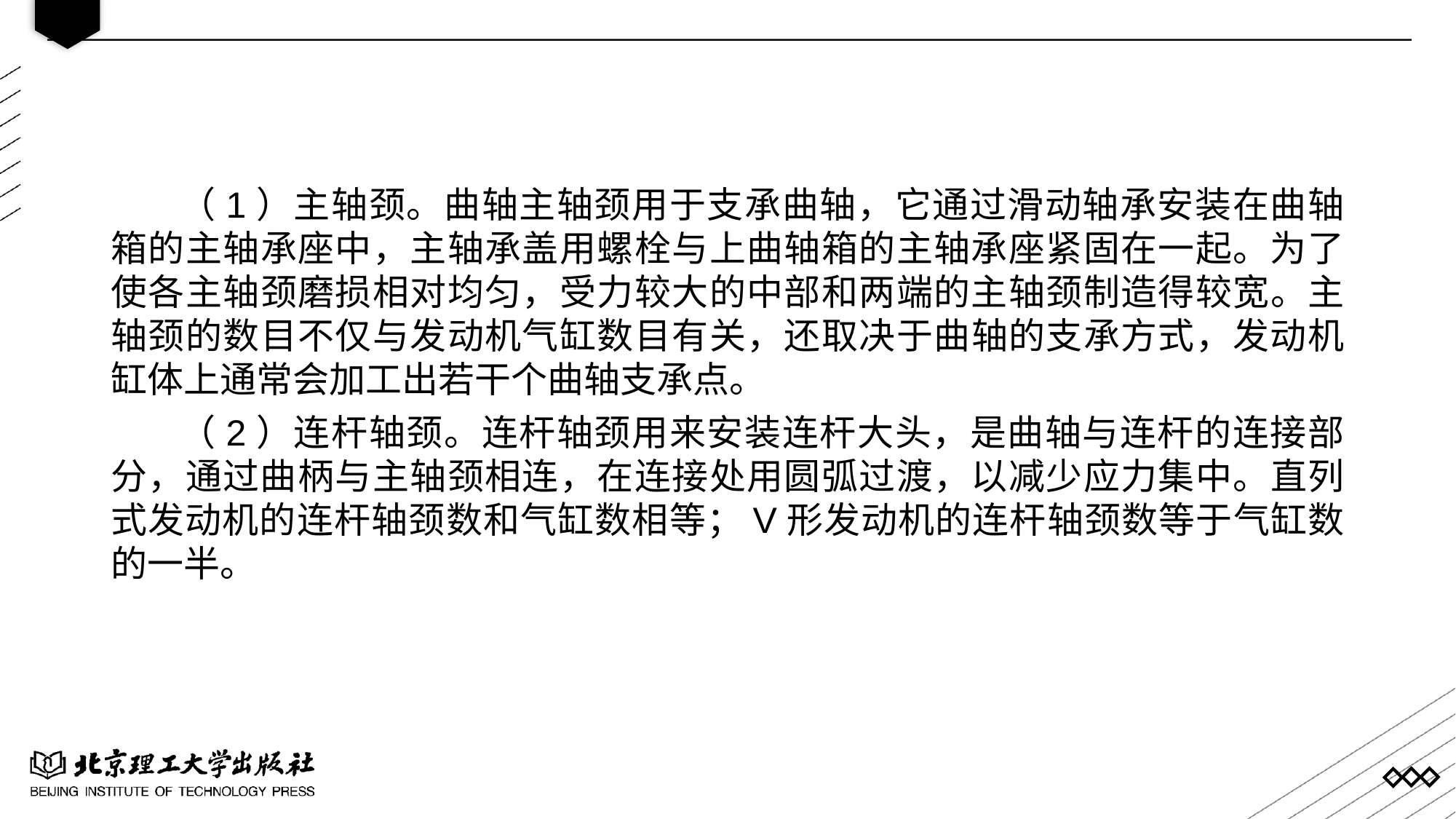

（1）主轴颈。曲轴主轴颈用于支承曲轴，它通过滑动轴承安装在曲轴箱的主轴承座中，主轴承盖用螺栓与上曲轴箱的主轴承座紧固在一起。为了使各主轴颈磨损相对均匀，受力较大的中部和两端的主轴颈制造得较宽。主轴颈的数目不仅与发动机气缸数目有关，还取决于曲轴的支承方式，发动机缸体上通常会加工出若干个曲轴支承点。
（2）连杆轴颈。连杆轴颈用来安装连杆大头，是曲轴与连杆的连接部分，通过曲柄与主轴颈相连，在连接处用圆弧过渡，以减少应力集中。直列式发动机的连杆轴颈数和气缸数相等；V形发动机的连杆轴颈数等于气缸数的一半。